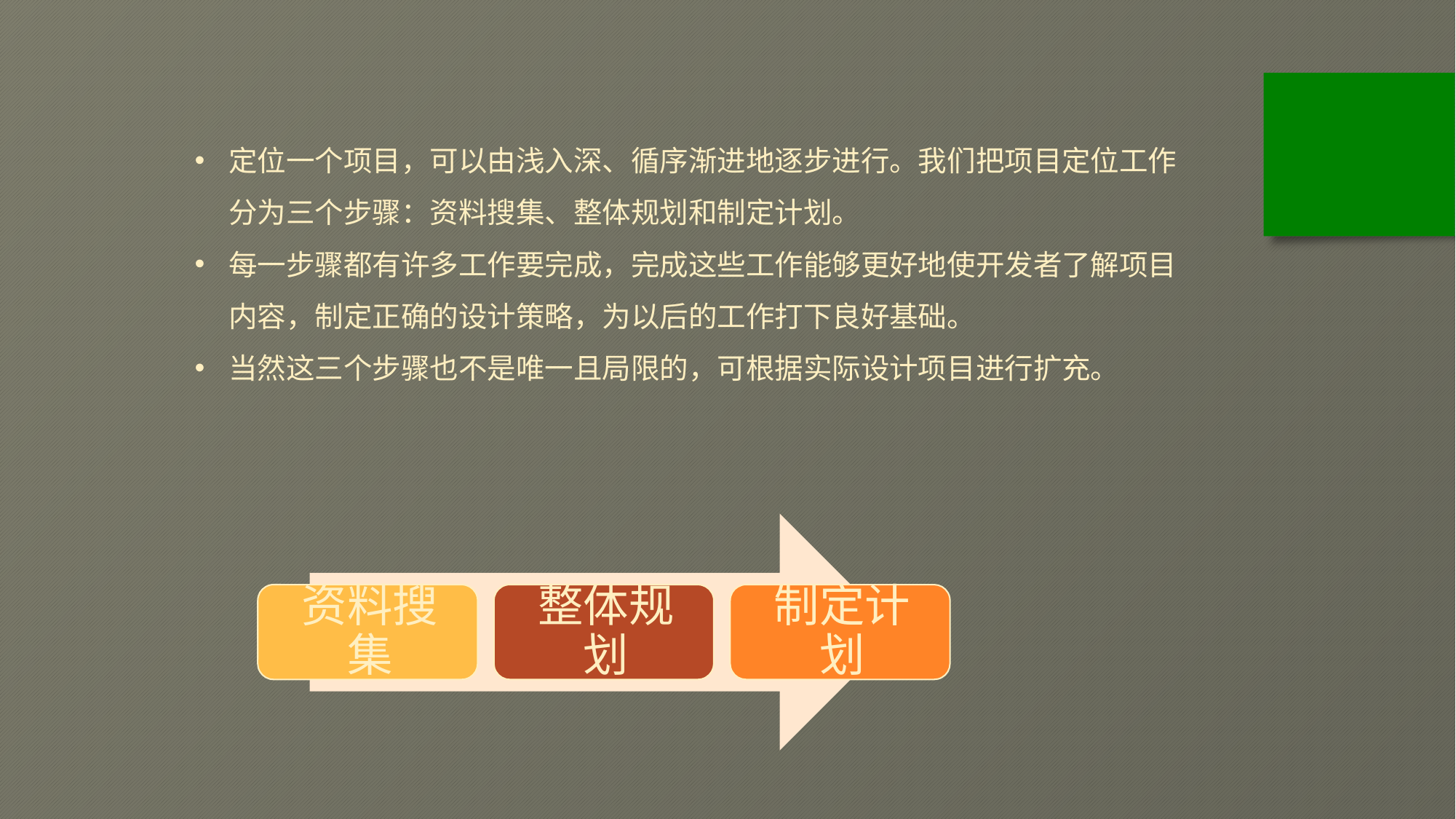

定位一个项目，可以由浅入深、循序渐进地逐步进行。我们把项目定位工作分为三个步骤：资料搜集、整体规划和制定计划。
每一步骤都有许多工作要完成，完成这些工作能够更好地使开发者了解项目内容，制定正确的设计策略，为以后的工作打下良好基础。
当然这三个步骤也不是唯一且局限的，可根据实际设计项目进行扩充。
资料搜集
整体规划
制定计划